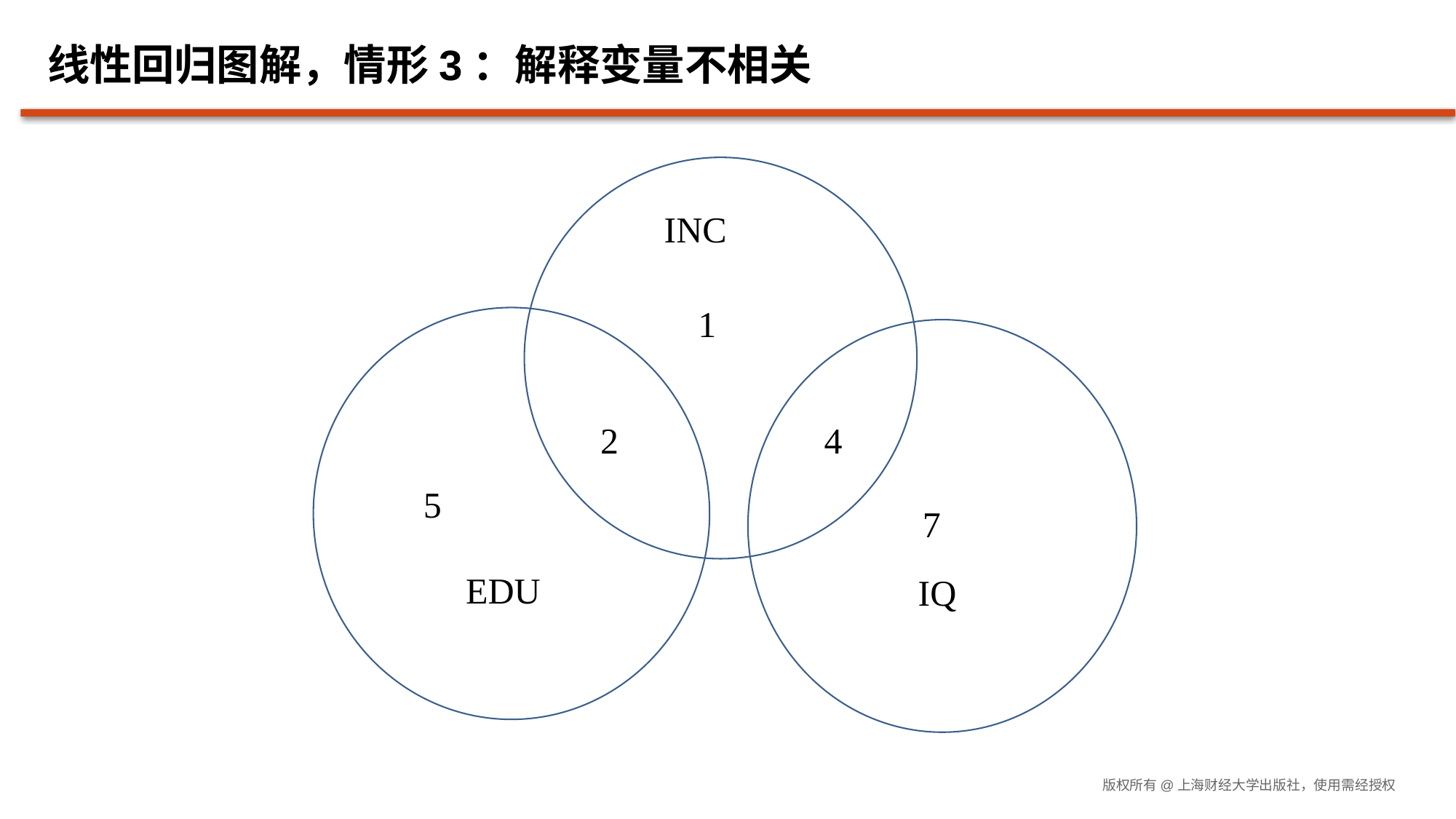

# 线性回归图解，情形3：解释变量不相关

INC
1

2
4
5
7
EDU
IQ
版权所有@上海财经大学出版社，使用需经授权